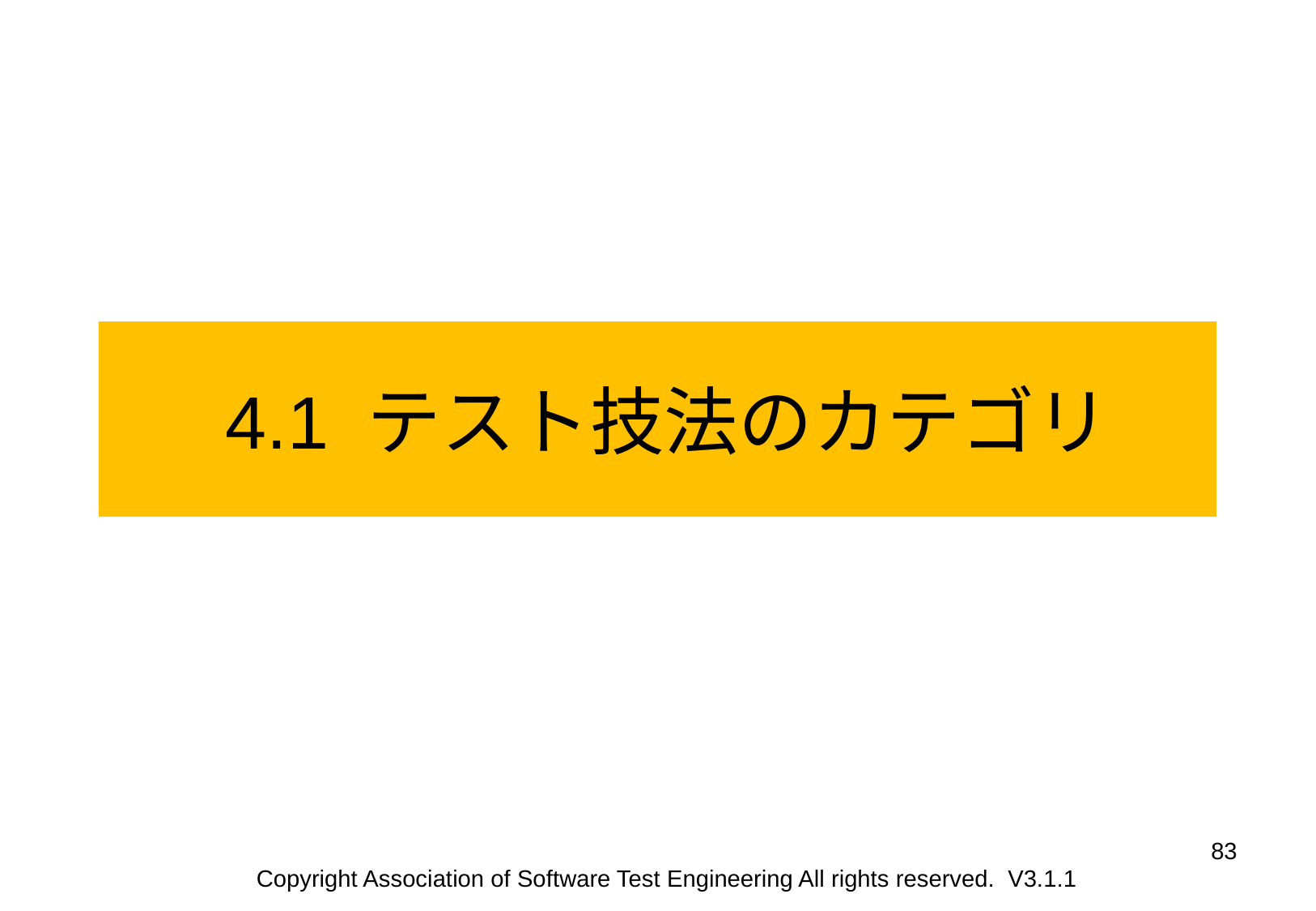

4.1 テスト技法のカテゴリ
83
Copyright Association of Software Test Engineering All rights reserved.  V3.1.1